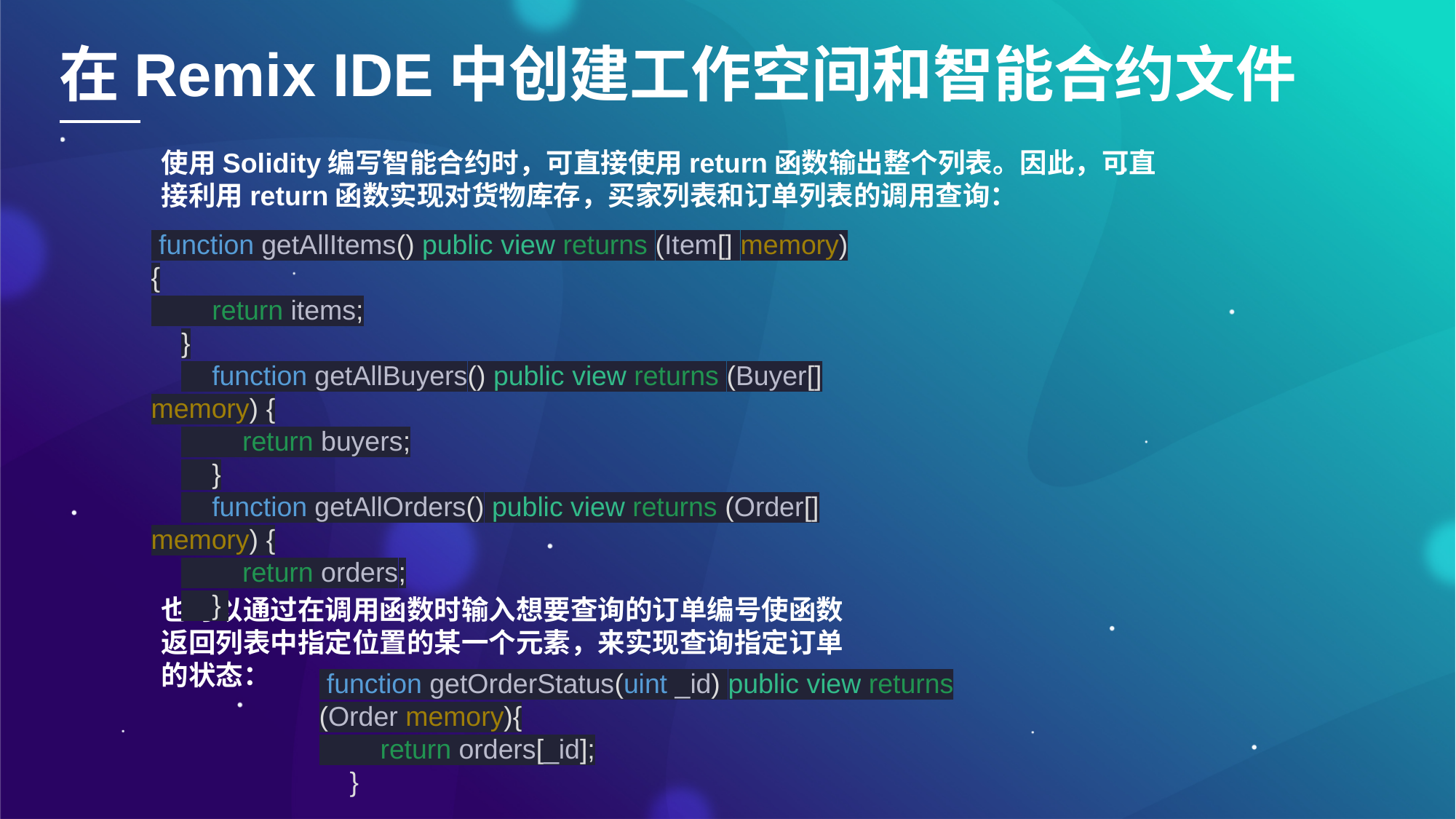

在Remix IDE中创建工作空间和智能合约文件
使用Solidity编写智能合约时，可直接使用return函数输出整个列表。因此，可直接利用return函数实现对货物库存，买家列表和订单列表的调用查询：
 function getAllItems() public view returns (Item[] memory) {
        return items;
}
    function getAllBuyers() public view returns (Buyer[] memory) {
        return buyers;
    }
    function getAllOrders() public view returns (Order[] memory) {
        return orders;
    }
也可以通过在调用函数时输入想要查询的订单编号使函数返回列表中指定位置的某一个元素，来实现查询指定订单的状态：
 function getOrderStatus(uint _id) public view returns (Order memory){
        return orders[_id];
    }